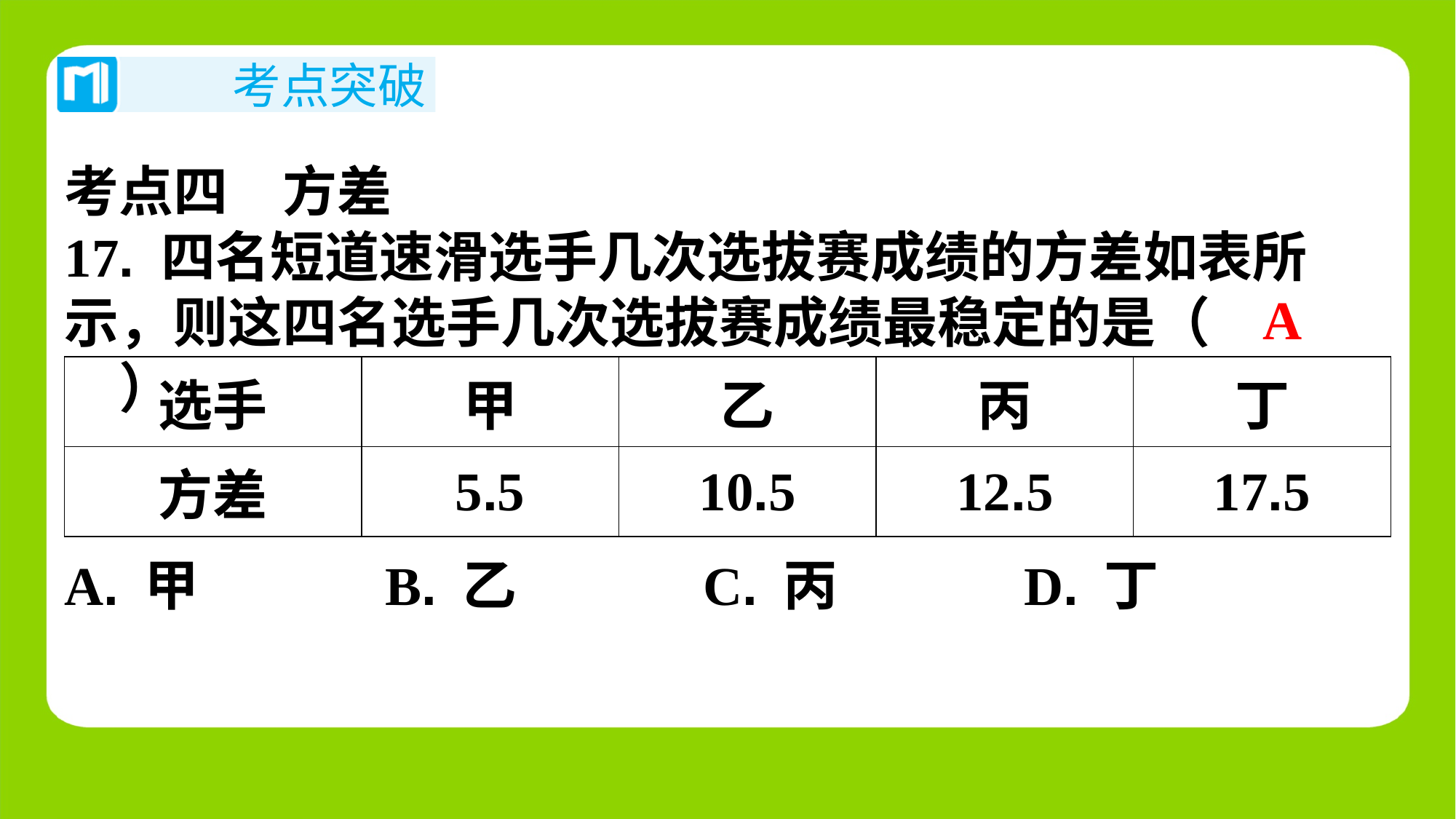

考点四　方差
17. 四名短道速滑选手几次选拔赛成绩的方差如表所
示，则这四名选手几次选拔赛成绩最稳定的是（　A　）
A
| 选手 | 甲 | 乙 | 丙 | 丁 |
| --- | --- | --- | --- | --- |
| 方差 | 5.5 | 10.5 | 12.5 | 17.5 |
| A. 甲 | B. 乙 | C. 丙 | D. 丁 |
| --- | --- | --- | --- |